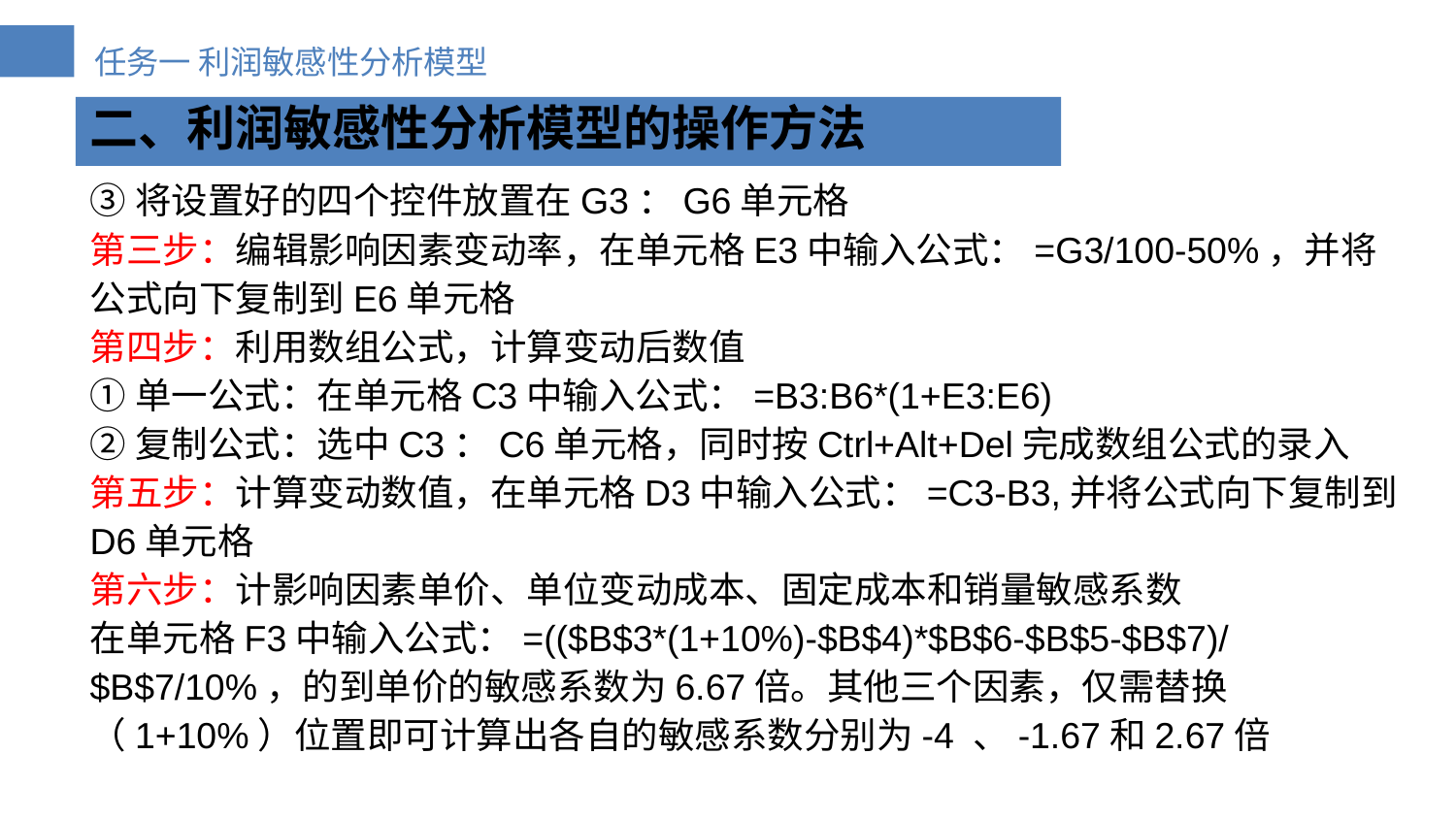

二、利润敏感性分析模型的操作方法

③将设置好的四个控件放置在G3：G6单元格
第三步：编辑影响因素变动率，在单元格E3中输入公式：=G3/100-50%，并将公式向下复制到E6单元格
第四步：利用数组公式，计算变动后数值
①单一公式：在单元格C3中输入公式：=B3:B6*(1+E3:E6)
②复制公式：选中C3：C6单元格，同时按Ctrl+Alt+Del完成数组公式的录入
第五步：计算变动数值，在单元格D3中输入公式：=C3-B3,并将公式向下复制到D6单元格
第六步：计影响因素单价、单位变动成本、固定成本和销量敏感系数
在单元格F3中输入公式：=(($B$3*(1+10%)-$B$4)*$B$6-$B$5-$B$7)/$B$7/10%，的到单价的敏感系数为6.67倍。其他三个因素，仅需替换（1+10%）位置即可计算出各自的敏感系数分别为-4 、-1.67和2.67倍